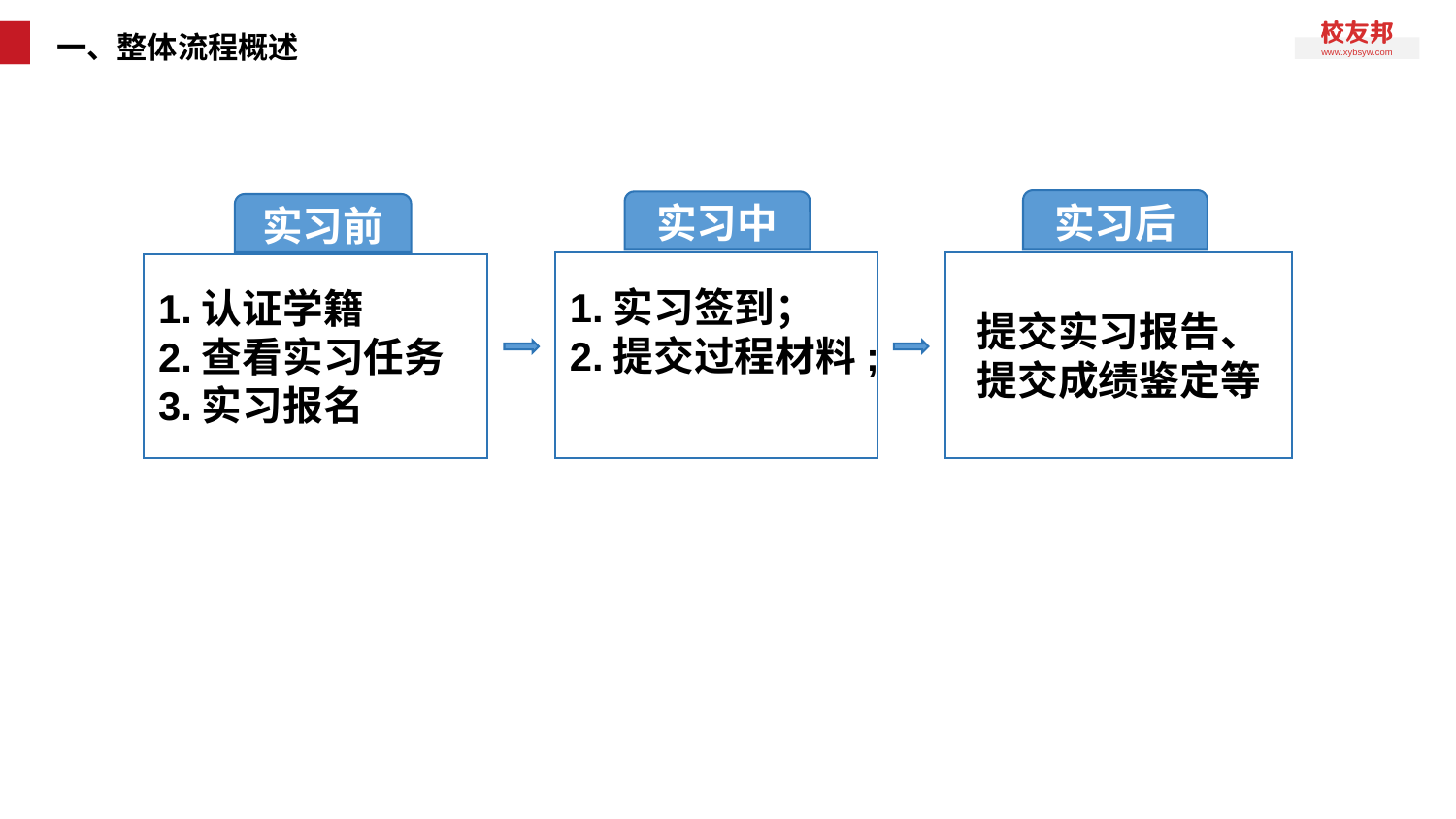

一、整体流程概述

实习
实习后
实习中
实习前
1.实习签到；
2.提交过程材料;
提交实习报告、提交成绩鉴定等

1.认证学籍
2.查看实习任务
3.实习报名